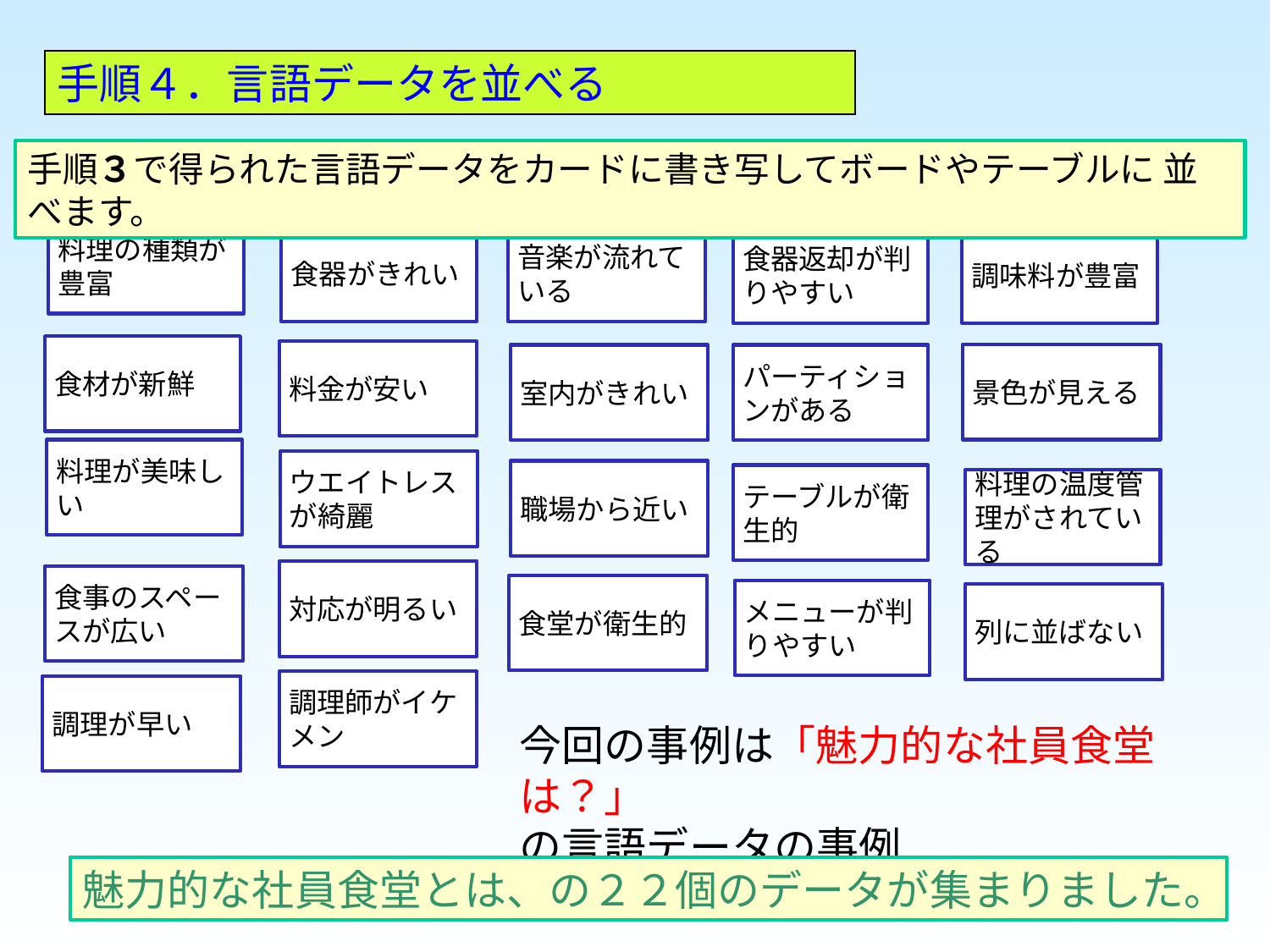

手順４．言語データを並べる
手順３で得られた言語データをカードに書き写してボードやテーブルに 並べます。
料理の種類が豊富
食器がきれい
音楽が流れている
食器返却が判りやすい
調味料が豊富
食材が新鮮
料金が安い
景色が見える
室内がきれい
パーティションがある
料理が美味しい
ウエイトレスが綺麗
職場から近い
テーブルが衛生的
料理の温度管理がされている
対応が明るい
食事のスペースが広い
食堂が衛生的
メニューが判りやすい
列に並ばない
調理師がイケメン
調理が早い
今回の事例は「魅力的な社員食堂は？」
の言語データの事例
魅力的な社員食堂とは、の２２個のデータが集まりました。